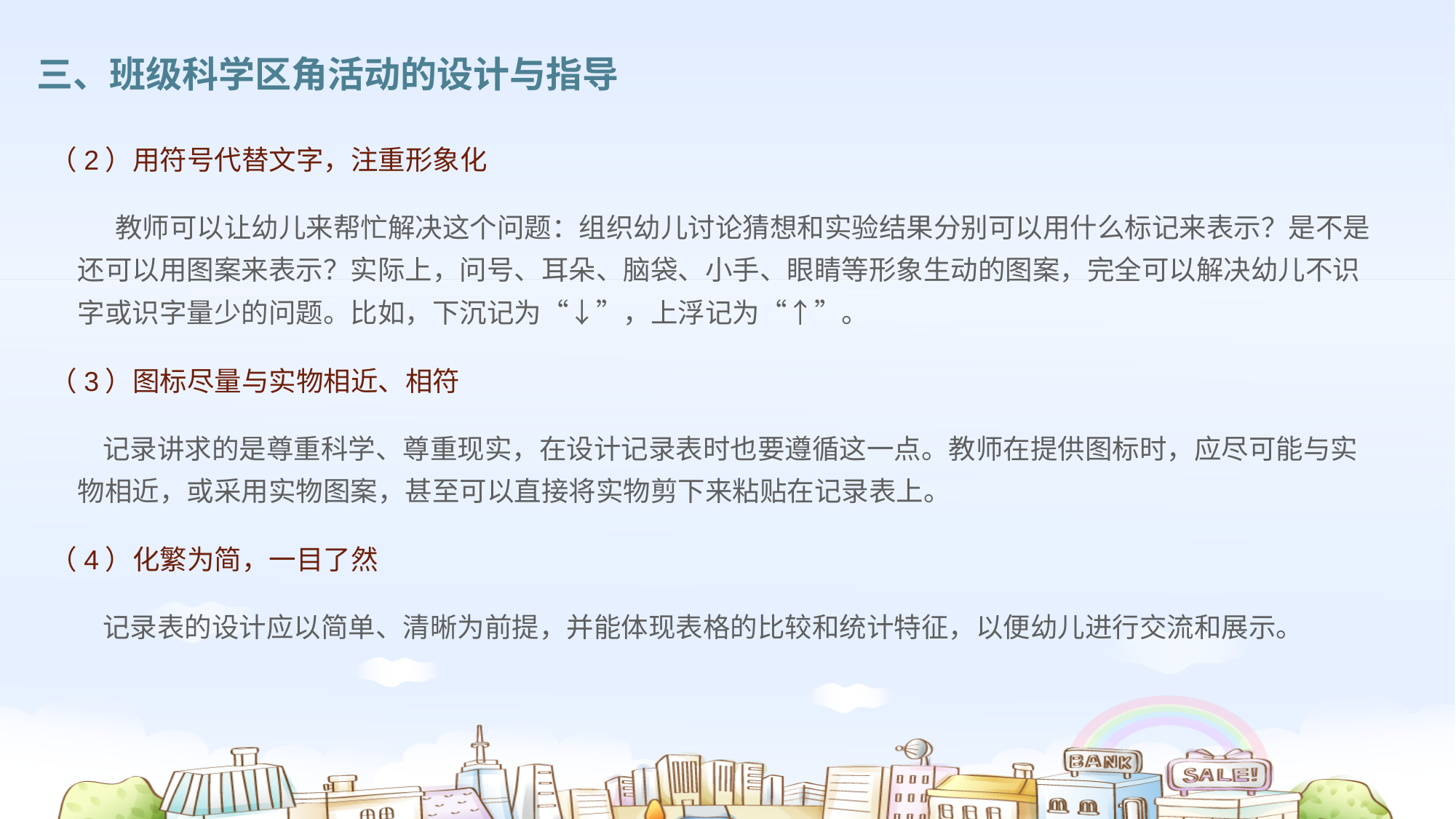

三、班级科学区角活动的设计与指导
（2）用符号代替文字，注重形象化
     教师可以让幼儿来帮忙解决这个问题：组织幼儿讨论猜想和实验结果分别可以用什么标记来表示？是不是还可以用图案来表示？实际上，问号、耳朵、脑袋、小手、眼睛等形象生动的图案，完全可以解决幼儿不识字或识字量少的问题。比如，下沉记为“↓”，上浮记为“↑”。
（3）图标尽量与实物相近、相符
   记录讲求的是尊重科学、尊重现实，在设计记录表时也要遵循这一点。教师在提供图标时，应尽可能与实物相近，或采用实物图案，甚至可以直接将实物剪下来粘贴在记录表上。
（4）化繁为简，一目了然
   记录表的设计应以简单、清晰为前提，并能体现表格的比较和统计特征，以便幼儿进行交流和展示。